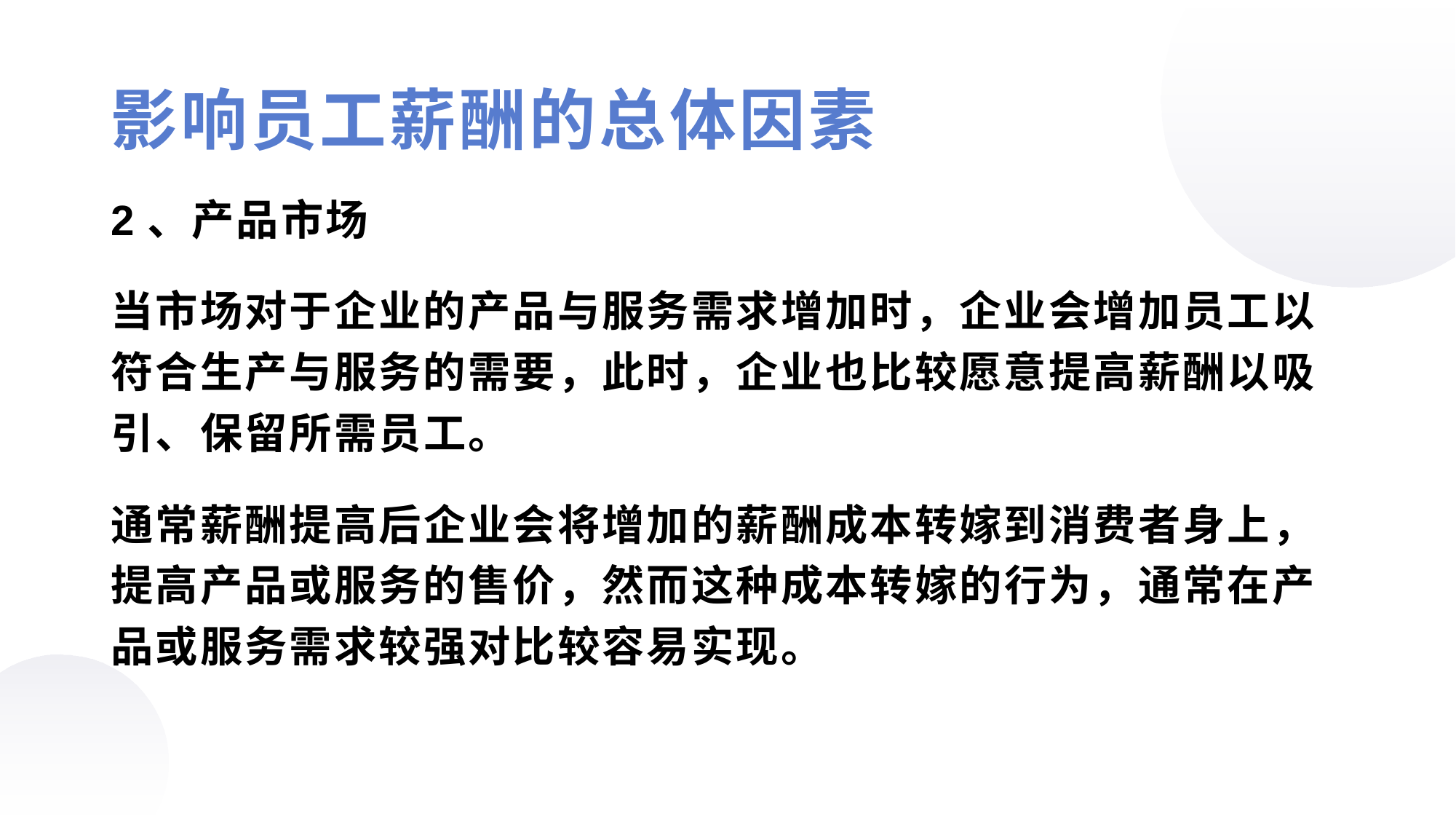

影响员工薪酬的总体因素
2、产品市场
当市场对于企业的产品与服务需求增加时，企业会增加员工以符合生产与服务的需要，此时，企业也比较愿意提高薪酬以吸引、保留所需员工。
通常薪酬提高后企业会将增加的薪酬成本转嫁到消费者身上，提高产品或服务的售价，然而这种成本转嫁的行为，通常在产品或服务需求较强对比较容易实现。